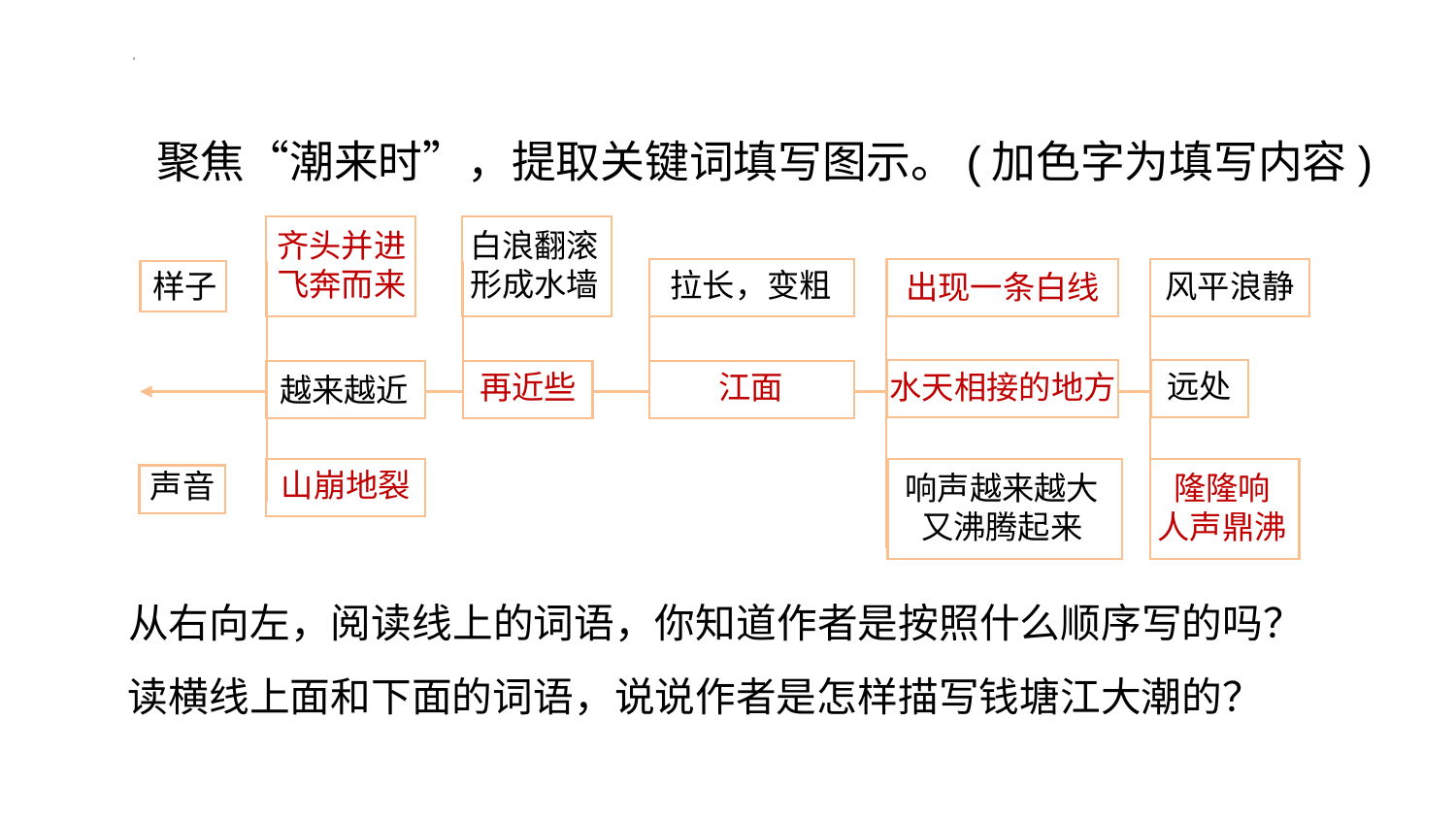

聚焦“潮来时”，提取关键词填写图示。(加色字为填写内容)

白浪翻滚
形成水墙
齐头并进
飞奔而来
拉长，变粗

风平浪静

样子

出现一条白线
远处

水天相接的地方

再近些
江面

越来越近

山崩地裂

声音

响声越来越大又沸腾起来

隆隆响
人声鼎沸
从右向左，阅读线上的词语，你知道作者是按照什么顺序写的吗？
读横线上面和下面的词语，说说作者是怎样描写钱塘江大潮的？